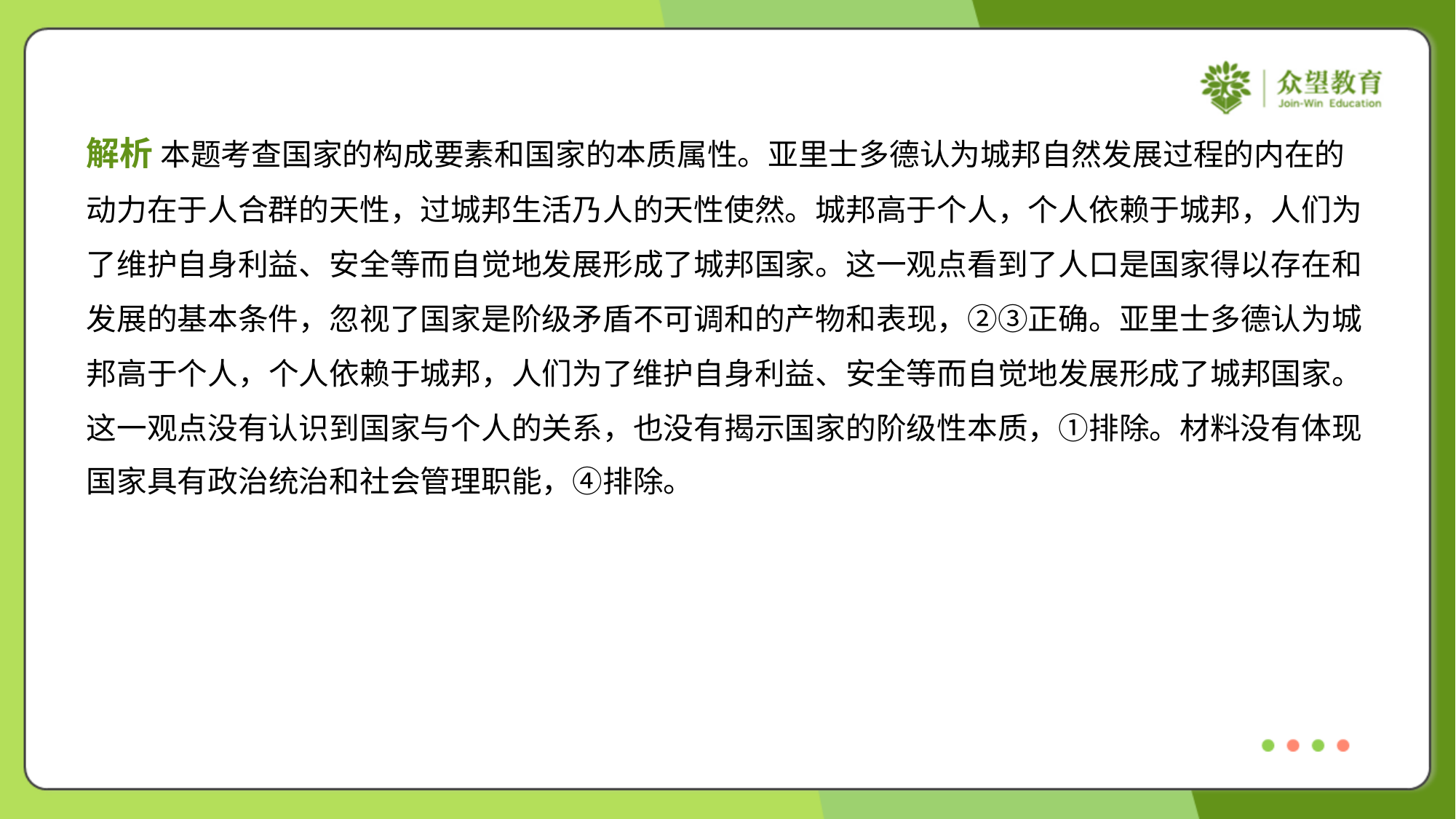

解析 本题考查国家的构成要素和国家的本质属性。亚里士多德认为城邦自然发展过程的内在的
动力在于人合群的天性，过城邦生活乃人的天性使然。城邦高于个人，个人依赖于城邦，人们为
了维护自身利益、安全等而自觉地发展形成了城邦国家。这一观点看到了人口是国家得以存在和
发展的基本条件，忽视了国家是阶级矛盾不可调和的产物和表现，②③正确。亚里士多德认为城
邦高于个人，个人依赖于城邦，人们为了维护自身利益、安全等而自觉地发展形成了城邦国家。
这一观点没有认识到国家与个人的关系，也没有揭示国家的阶级性本质，①排除。材料没有体现
国家具有政治统治和社会管理职能，④排除。